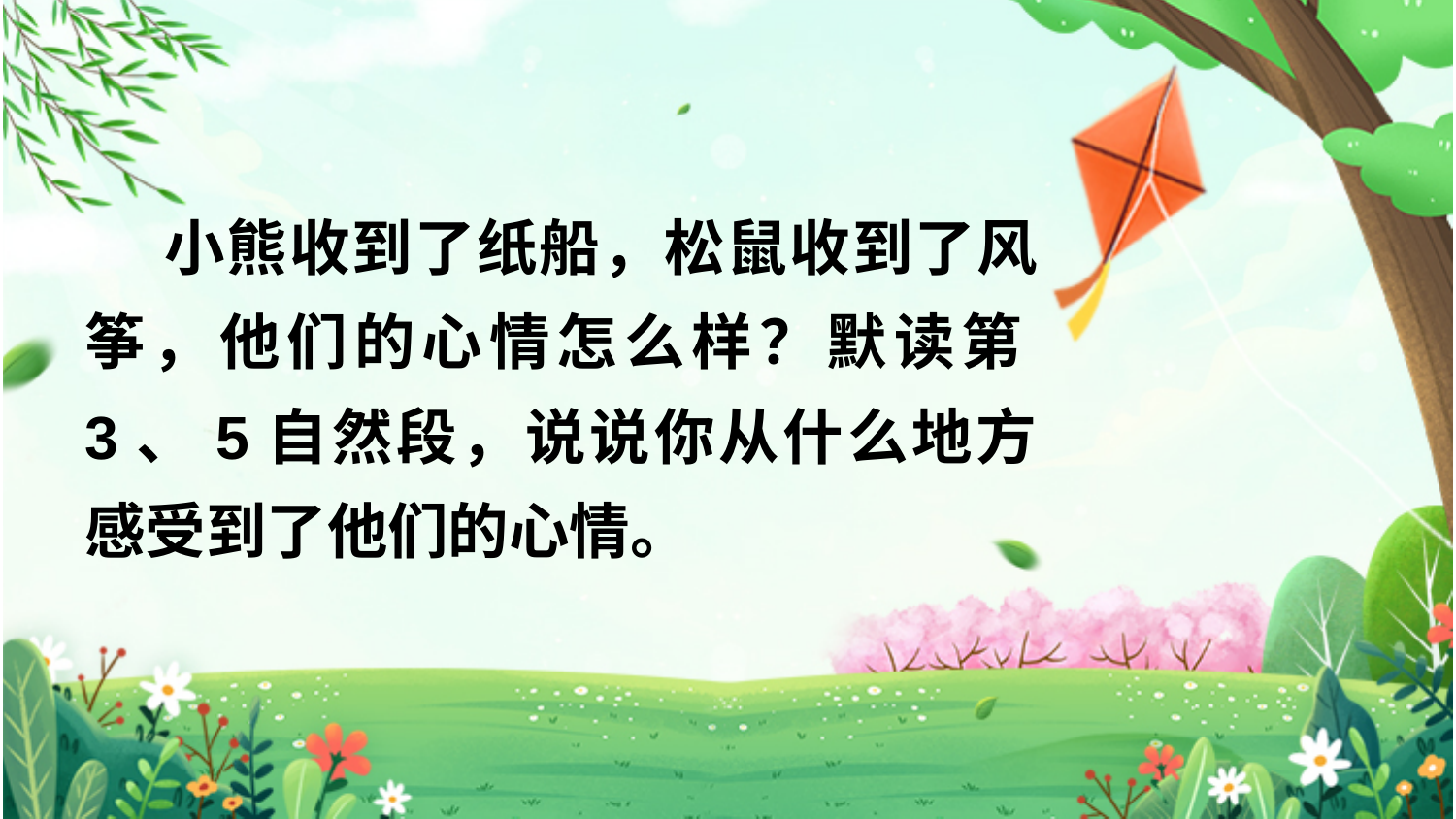

小熊收到了纸船，松鼠收到了风筝，他们的心情怎么样？默读第3、5自然段，说说你从什么地方感受到了他们的心情。